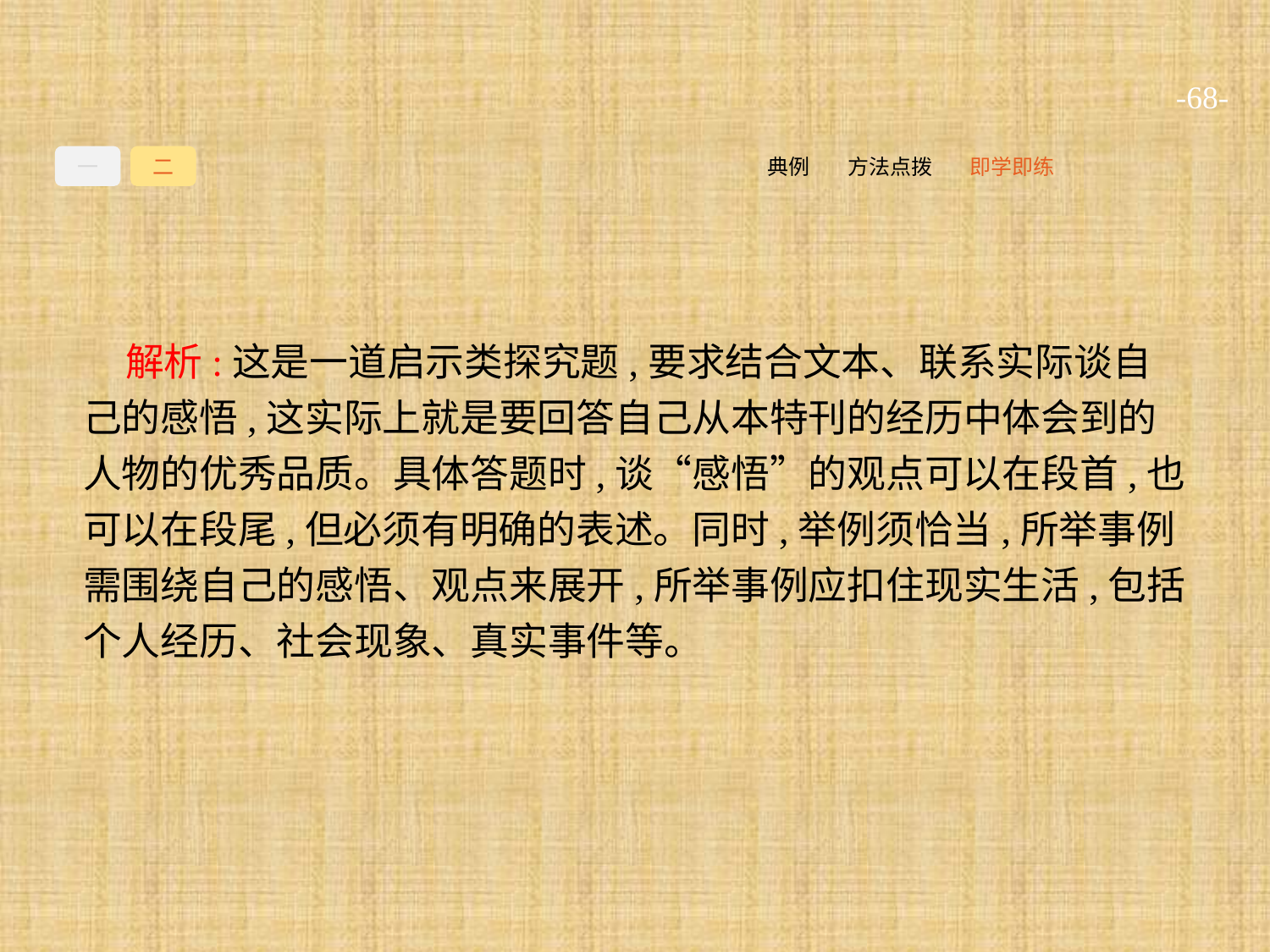

-68-
一
二
即学即练
方法点拨
典例
解析:这是一道启示类探究题,要求结合文本、联系实际谈自己的感悟,这实际上就是要回答自己从本特刊的经历中体会到的人物的优秀品质。具体答题时,谈“感悟”的观点可以在段首,也可以在段尾,但必须有明确的表述。同时,举例须恰当,所举事例需围绕自己的感悟、观点来展开,所举事例应扣住现实生活,包括个人经历、社会现象、真实事件等。